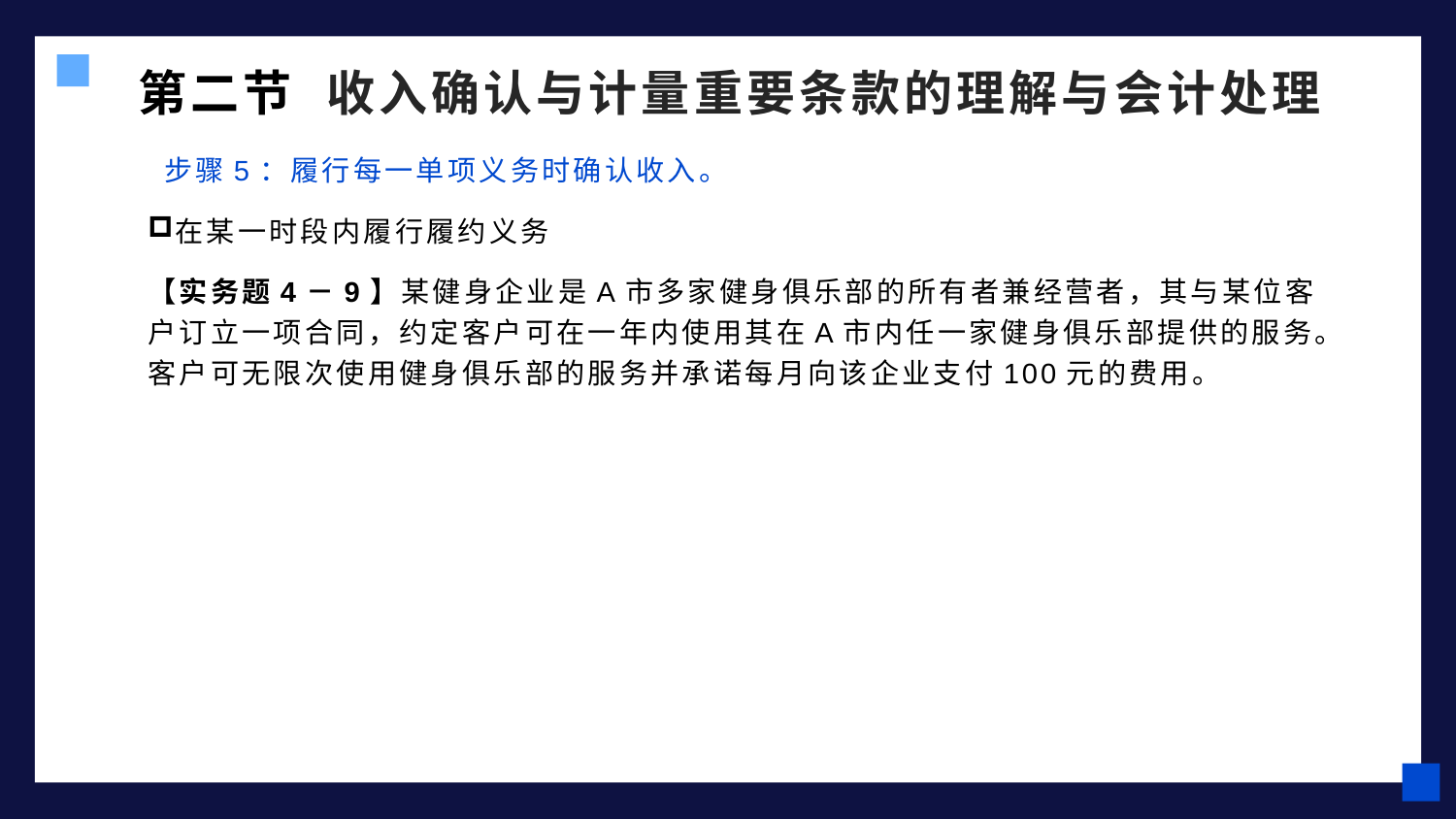

第二节  收入确认与计量重要条款的理解与会计处理
 步骤5：履行每一单项义务时确认收入。
在某一时段内履行履约义务
【实务题4－9】某健身企业是A市多家健身俱乐部的所有者兼经营者，其与某位客户订立一项合同，约定客户可在一年内使用其在A市内任一家健身俱乐部提供的服务。客户可无限次使用健身俱乐部的服务并承诺每月向该企业支付100元的费用。